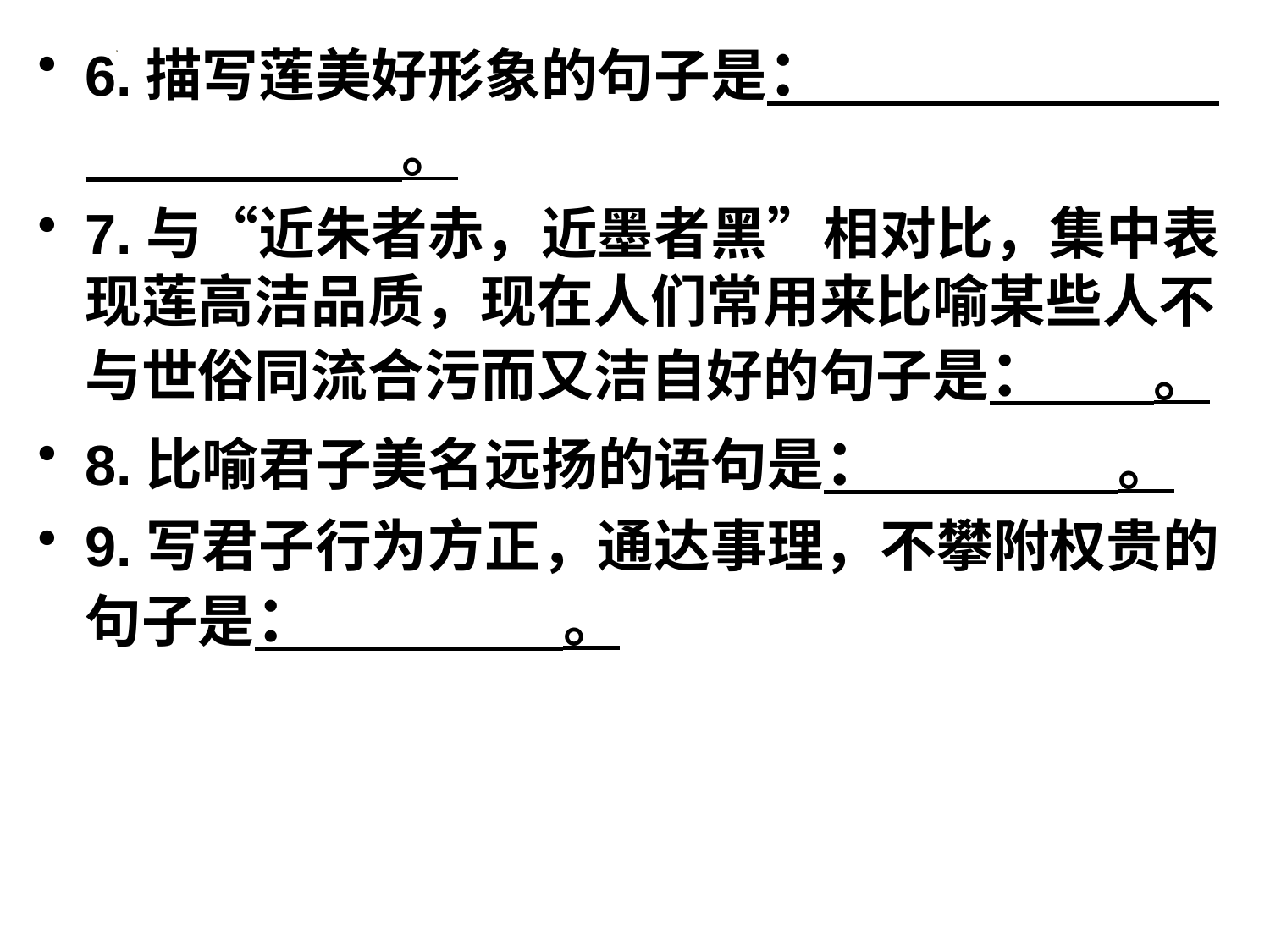

6.描写莲美好形象的句子是：                                                  。
7.与“近朱者赤，近墨者黑”相对比，集中表现莲高洁品质，现在人们常用来比喻某些人不与世俗同流合污而又洁自好的句子是：       。
8.比喻君子美名远扬的语句是：                。
9.写君子行为方正，通达事理，不攀附权贵的句子是：                 。

#